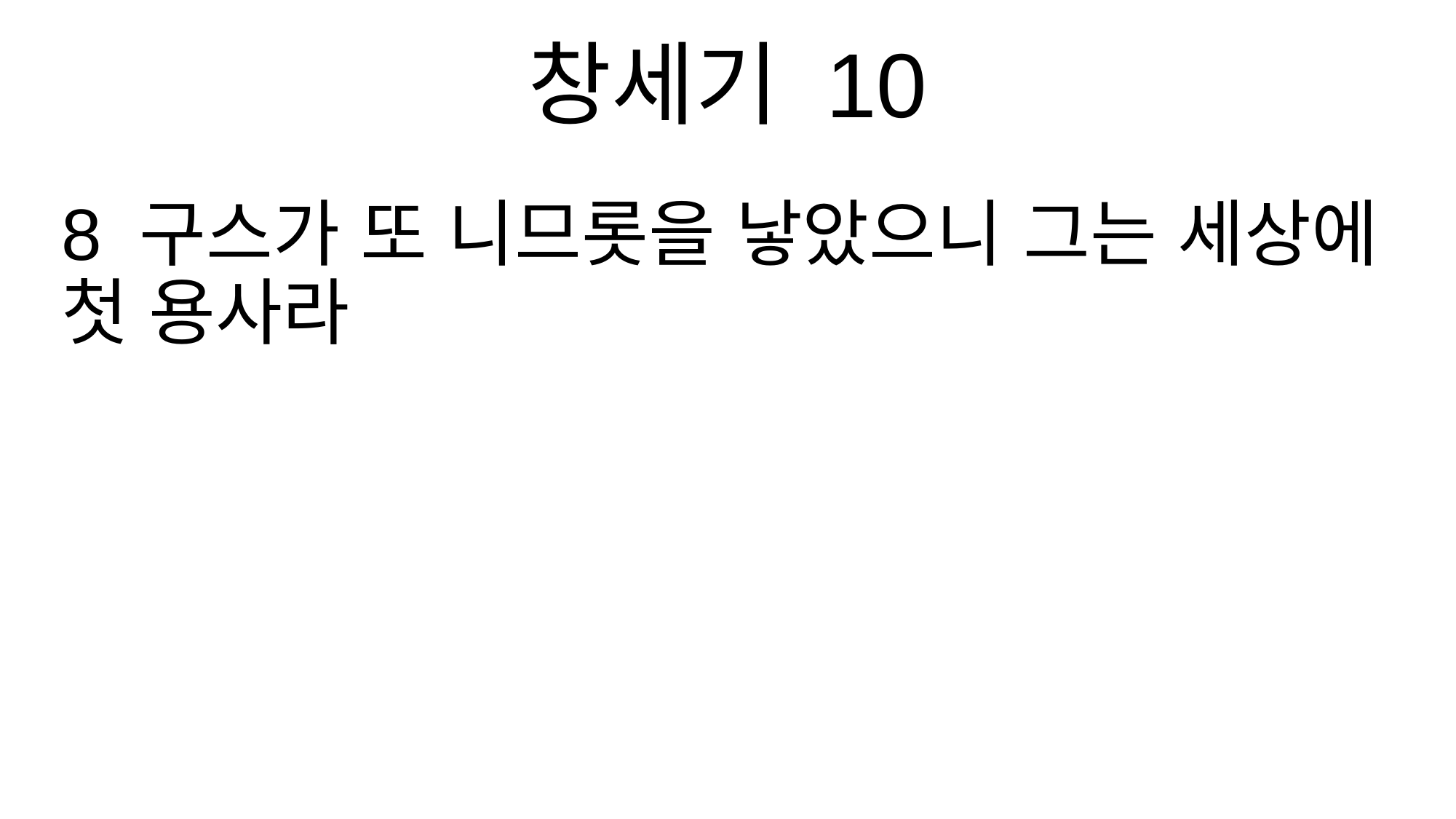

창세기 10
8 구스가 또 니므롯을 낳았으니 그는 세상에 첫 용사라